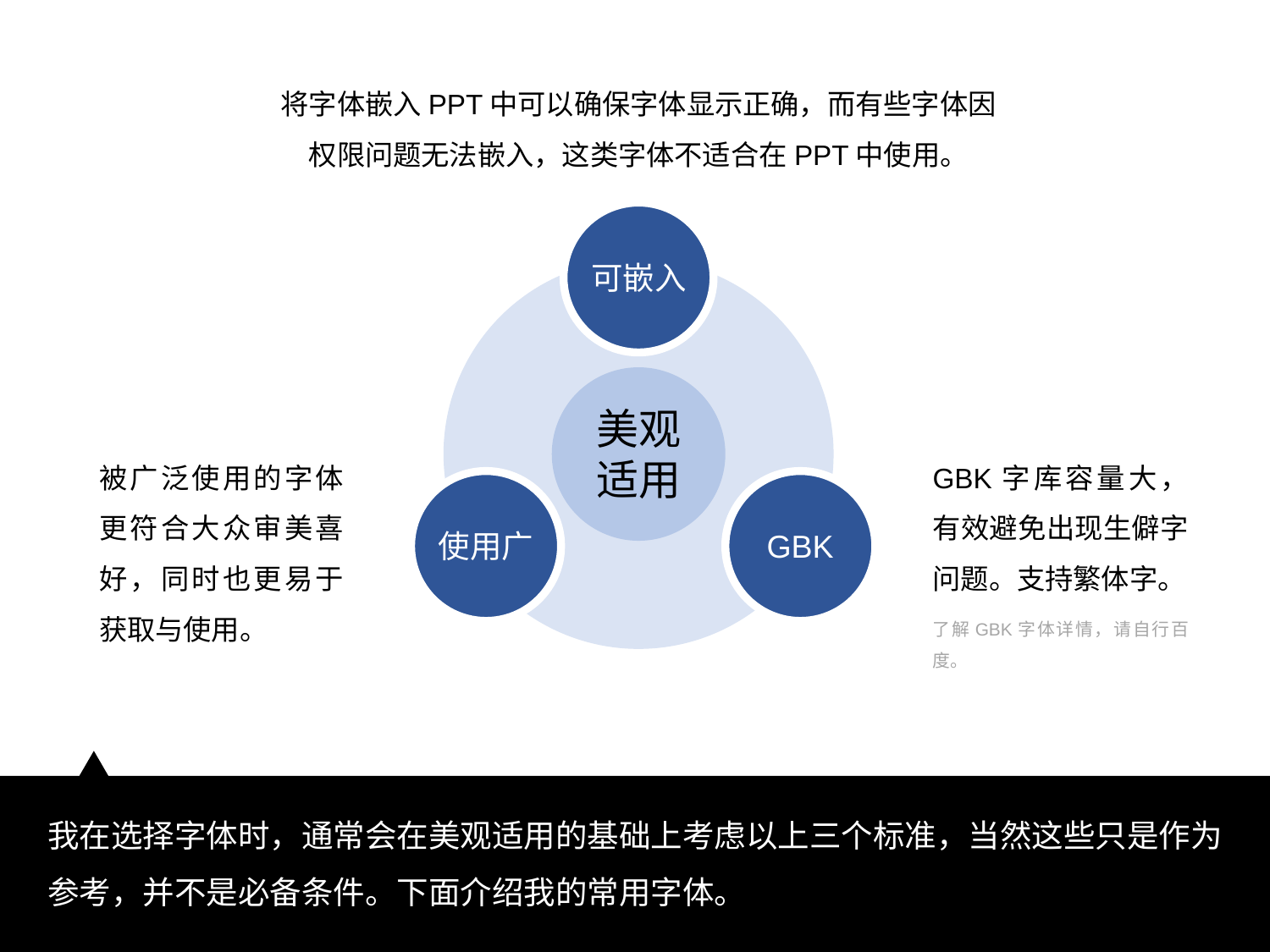

将字体嵌入PPT中可以确保字体显示正确，而有些字体因权限问题无法嵌入，这类字体不适合在PPT中使用。

可嵌入

美观
适用
GBK字库容量大，有效避免出现生僻字问题。支持繁体字。
被广泛使用的字体更符合大众审美喜好，同时也更易于获取与使用。

使用广

GBK
了解GBK字体详情，请自行百度。

我在选择字体时，通常会在美观适用的基础上考虑以上三个标准，当然这些只是作为参考，并不是必备条件。下面介绍我的常用字体。